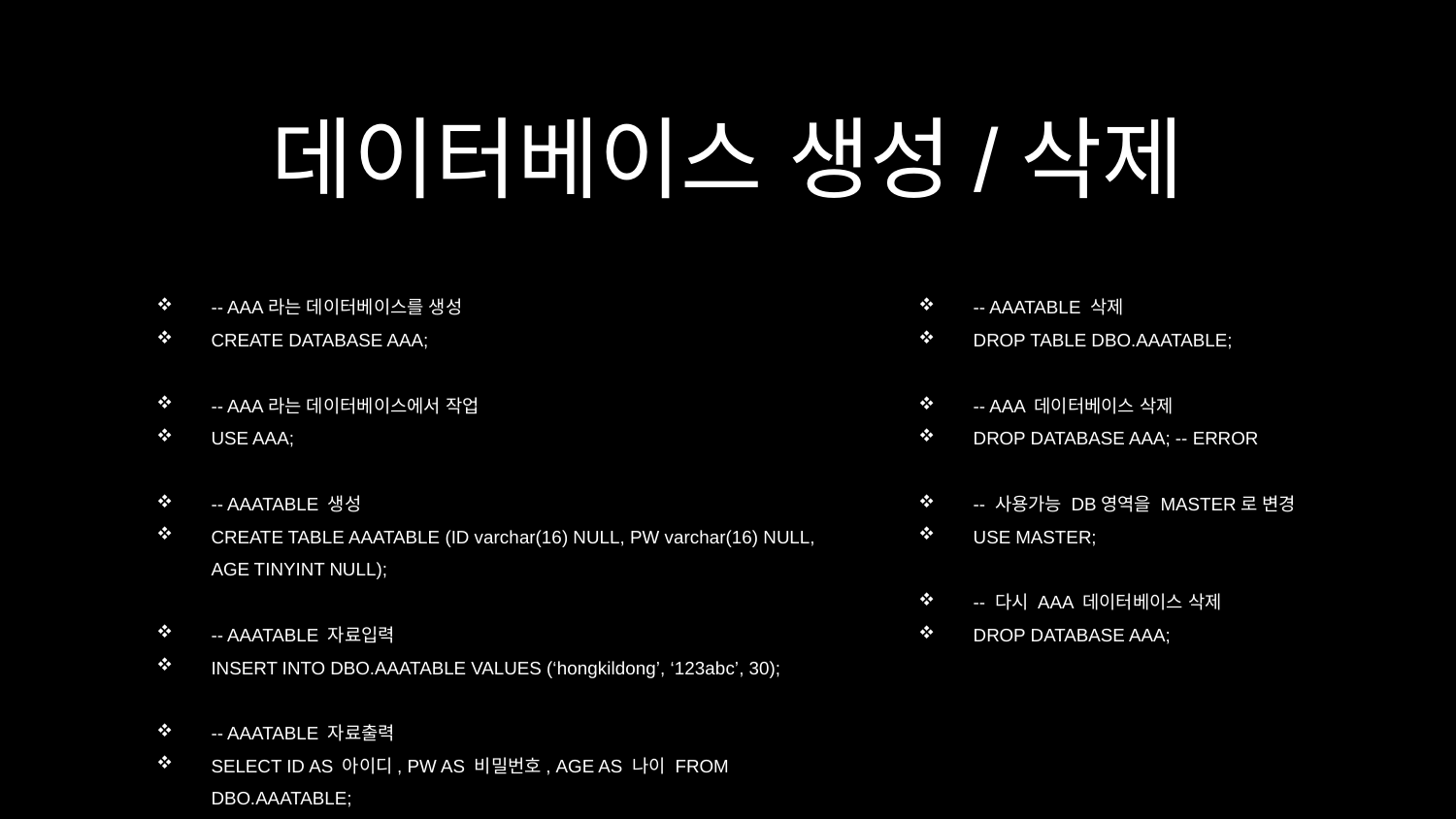

# 데이터베이스 생성/삭제
-- AAA라는 데이터베이스를 생성
CREATE DATABASE AAA;

-- AAA라는 데이터베이스에서 작업
USE AAA;

-- AAATABLE 생성
CREATE TABLE AAATABLE (ID varchar(16) NULL, PW varchar(16) NULL, AGE TINYINT NULL);

-- AAATABLE 자료입력
INSERT INTO DBO.AAATABLE VALUES (‘hongkildong’, ‘123abc’, 30);

-- AAATABLE 자료출력
SELECT ID AS 아이디, PW AS 비밀번호, AGE AS 나이 FROM DBO.AAATABLE;
-- AAATABLE 삭제
DROP TABLE DBO.AAATABLE;

-- AAA 데이터베이스 삭제
DROP DATABASE AAA; -- ERROR

-- 사용가능 DB영역을 MASTER로 변경
USE MASTER;

-- 다시 AAA 데이터베이스 삭제
DROP DATABASE AAA;